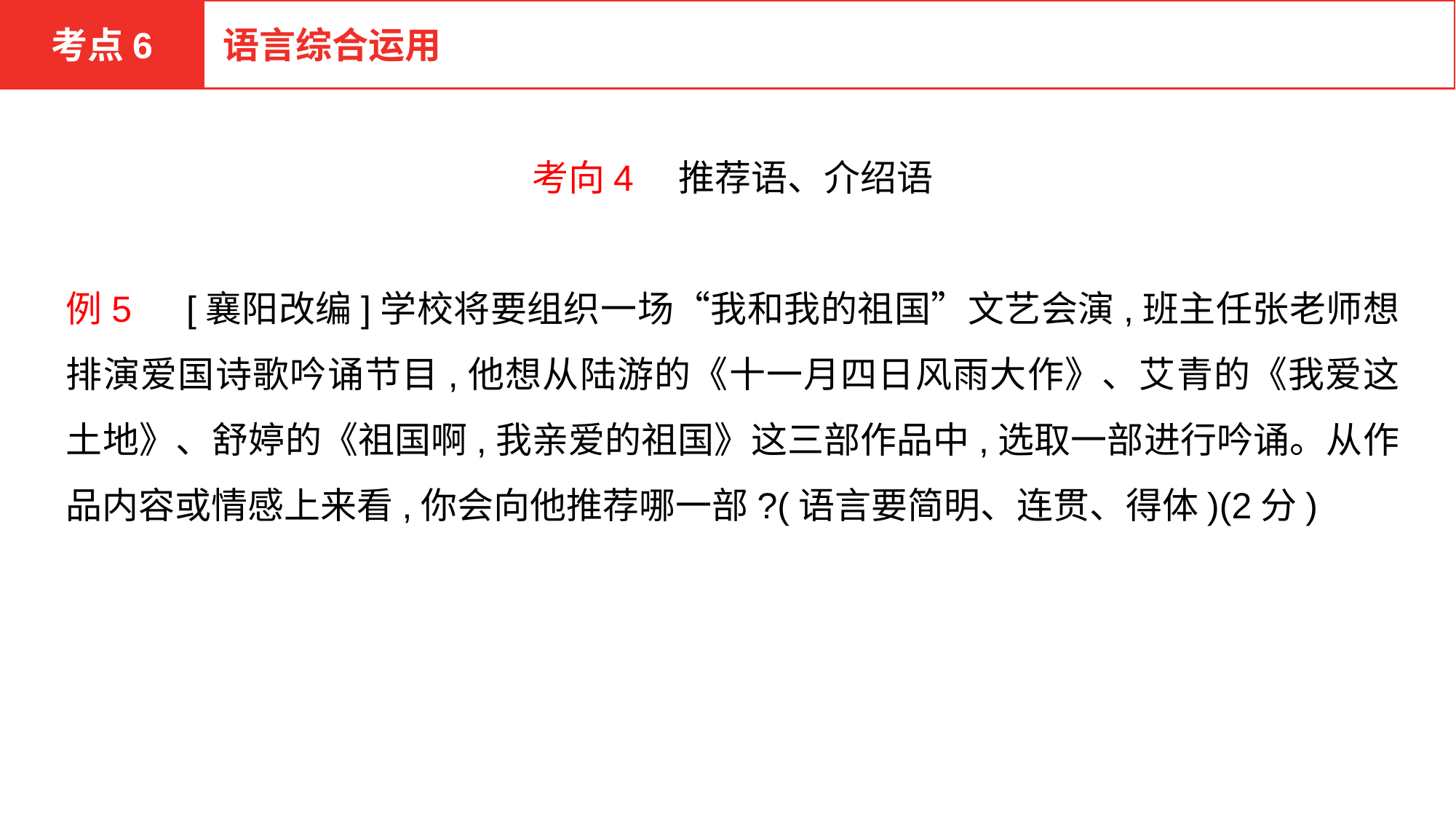

考点6
语言综合运用
考向4　推荐语、介绍语

例5　[襄阳改编]学校将要组织一场“我和我的祖国”文艺会演,班主任张老师想排演爱国诗歌吟诵节目,他想从陆游的《十一月四日风雨大作》、艾青的《我爱这土地》、舒婷的《祖国啊,我亲爱的祖国》这三部作品中,选取一部进行吟诵。从作品内容或情感上来看,你会向他推荐哪一部?(语言要简明、连贯、得体)(2分)